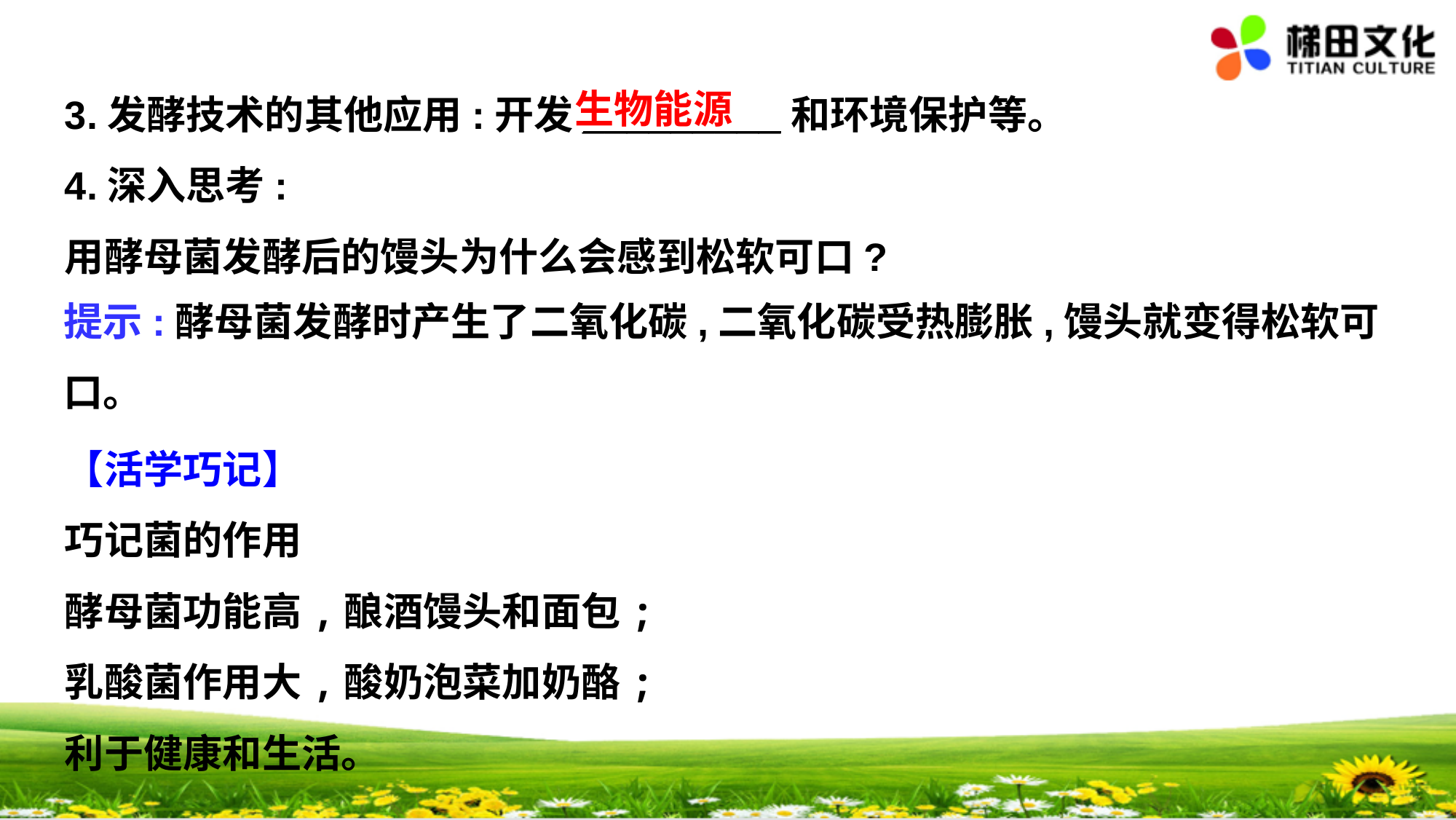

生物能源
3.发酵技术的其他应用:开发_________和环境保护等。
4.深入思考:
用酵母菌发酵后的馒头为什么会感到松软可口?

【活学巧记】
巧记菌的作用
酵母菌功能高,酿酒馒头和面包;
乳酸菌作用大,酸奶泡菜加奶酪;
利于健康和生活。
提示:酵母菌发酵时产生了二氧化碳,二氧化碳受热膨胀,馒头就变得松软可
口。